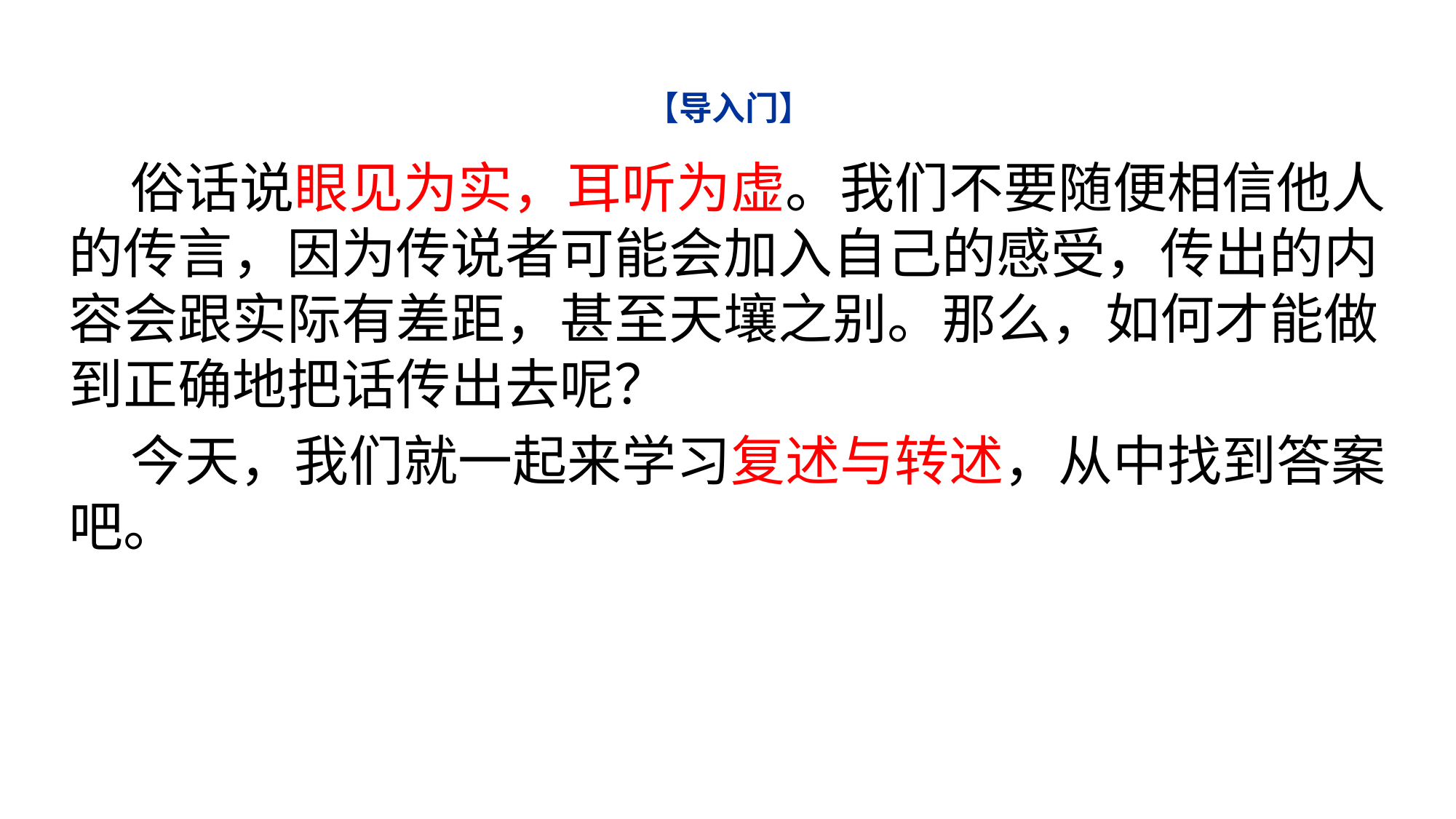

# 【导入门】
    俗话说眼见为实，耳听为虚。我们不要随便相信他人的传言，因为传说者可能会加入自己的感受，传出的内容会跟实际有差距，甚至天壤之别。那么，如何才能做到正确地把话传出去呢？
    今天，我们就一起来学习复述与转述，从中找到答案吧。